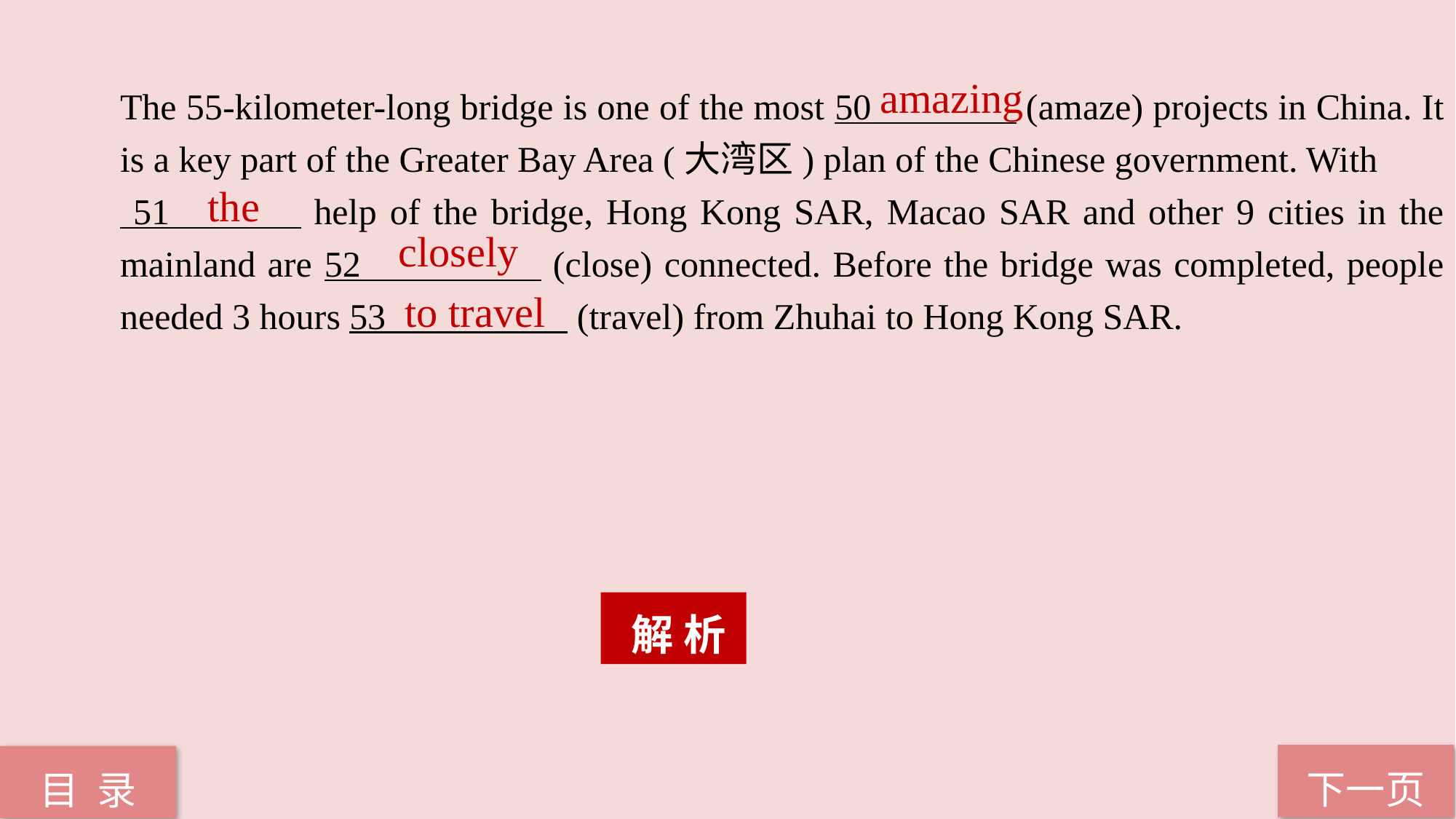

amazing
The 55-kilometer-long bridge is one of the most 50                (amaze) projects in China. It is a key part of the Greater Bay Area (大湾区) plan of the Chinese government. With
 51           help of the bridge, Hong Kong SAR, Macao SAR and other 9 cities in the mainland are 52                (close) connected. Before the bridge was completed, people needed 3 hours 53                     (travel) from Zhuhai to Hong Kong SAR.

 the
closely
to travel
 解 析